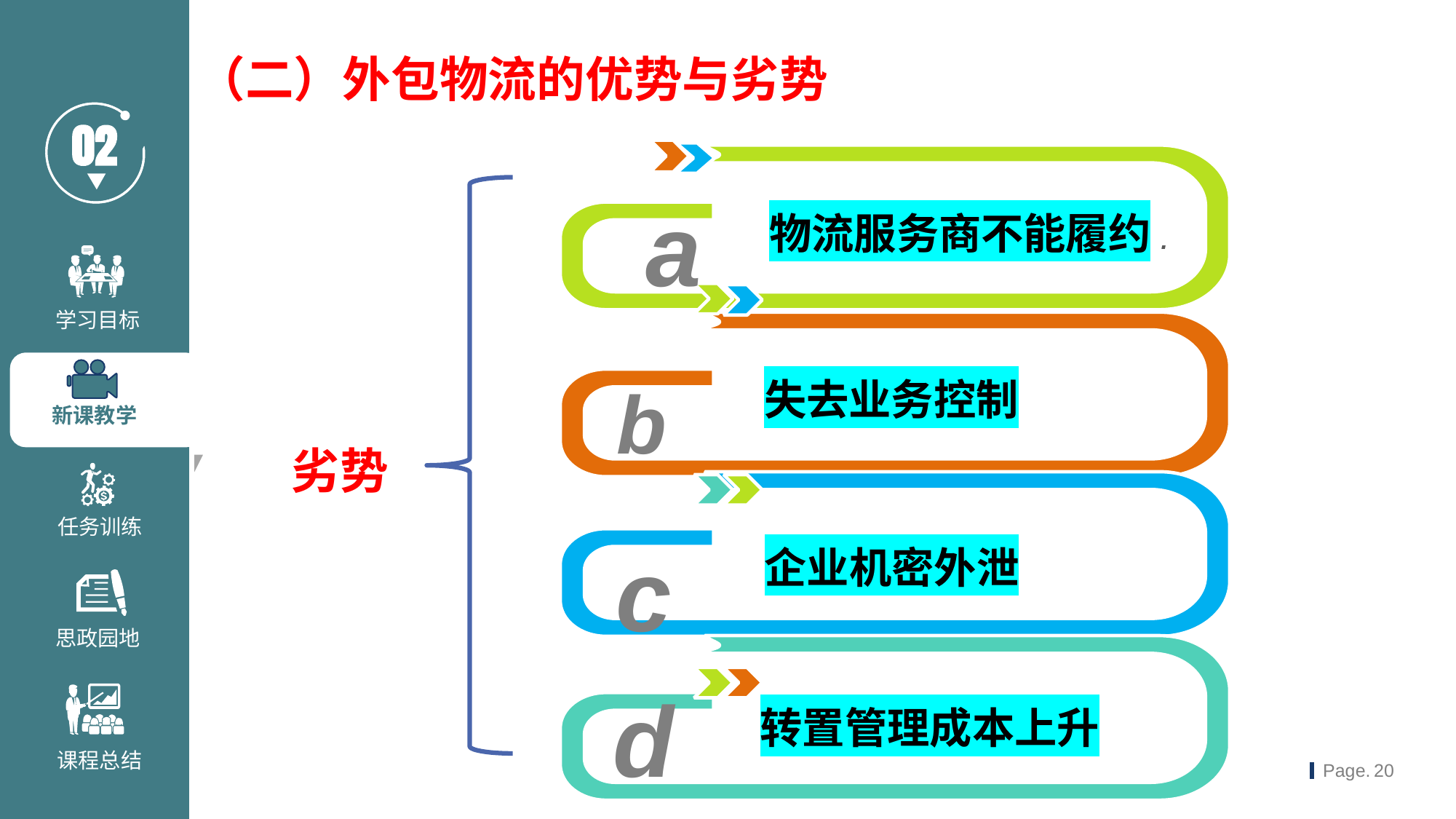

（二）外包物流的优势与劣势

a

物流服务商不能履约.

b
失去业务控制
劣势

c
企业机密外泄

d

转置管理成本上升